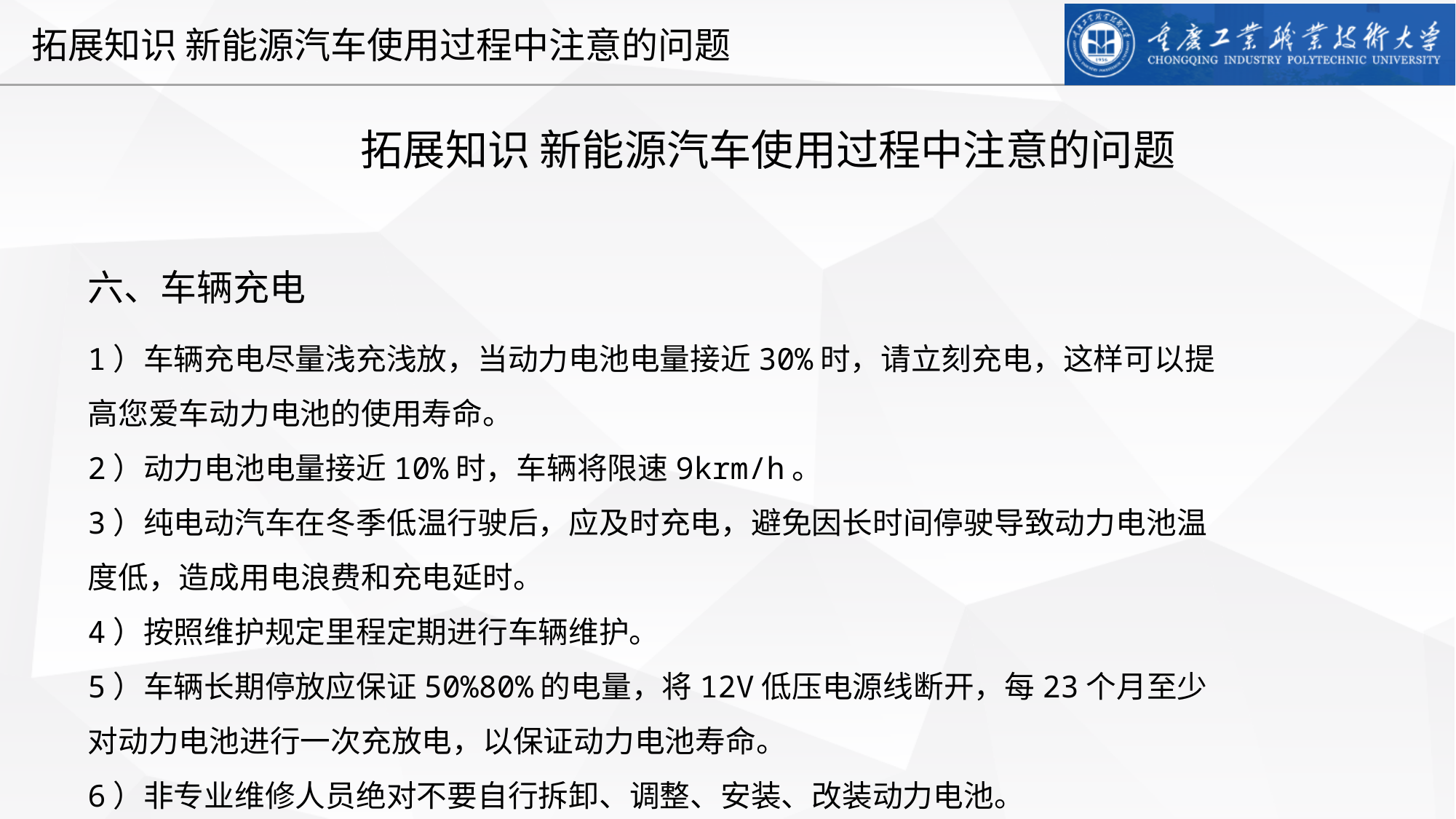

拓展知识 新能源汽车使用过程中注意的问题
六、车辆充电
1）车辆充电尽量浅充浅放，当动力电池电量接近30%时，请立刻充电，这样可以提高您爱车动力电池的使用寿命。
2）动力电池电量接近10%时，车辆将限速9krm/h。
3）纯电动汽车在冬季低温行驶后，应及时充电，避免因长时间停驶导致动力电池温度低，造成用电浪费和充电延时。
4）按照维护规定里程定期进行车辆维护。
5）车辆长期停放应保证50%80%的电量，将12V低压电源线断开，每23个月至少对动力电池进行一次充放电，以保证动力电池寿命。
6）非专业维修人员绝对不要自行拆卸、调整、安装、改装动力电池。